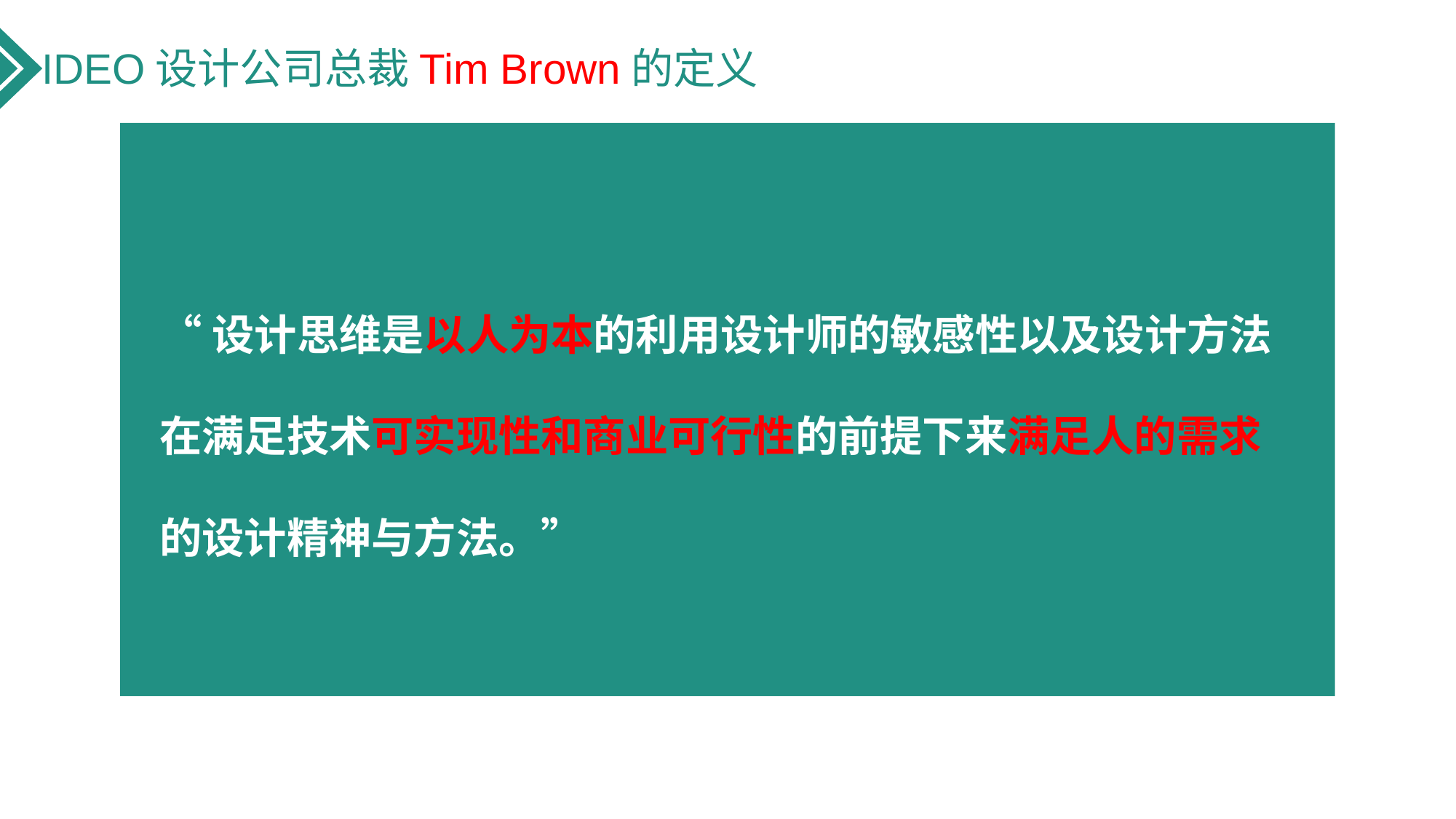

IDEO设计公司总裁Tim Brown的定义

“设计思维是以人为本的利用设计师的敏感性以及设计方法在满足技术可实现性和商业可行性的前提下来满足人的需求的设计精神与方法。”